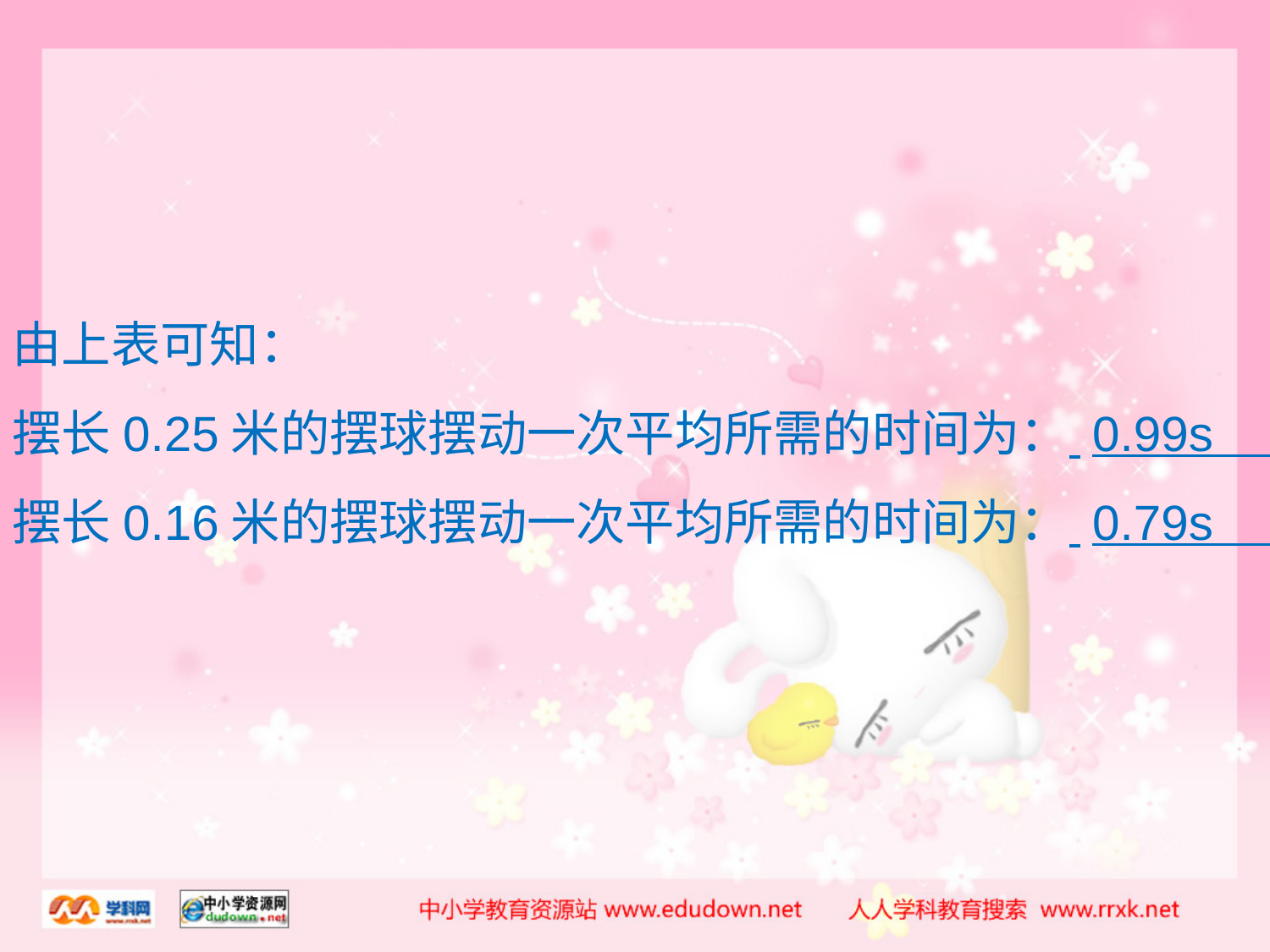

由上表可知：
摆长0.25米的摆球摆动一次平均所需的时间为： 0.99s
摆长0.16米的摆球摆动一次平均所需的时间为： 0.79s